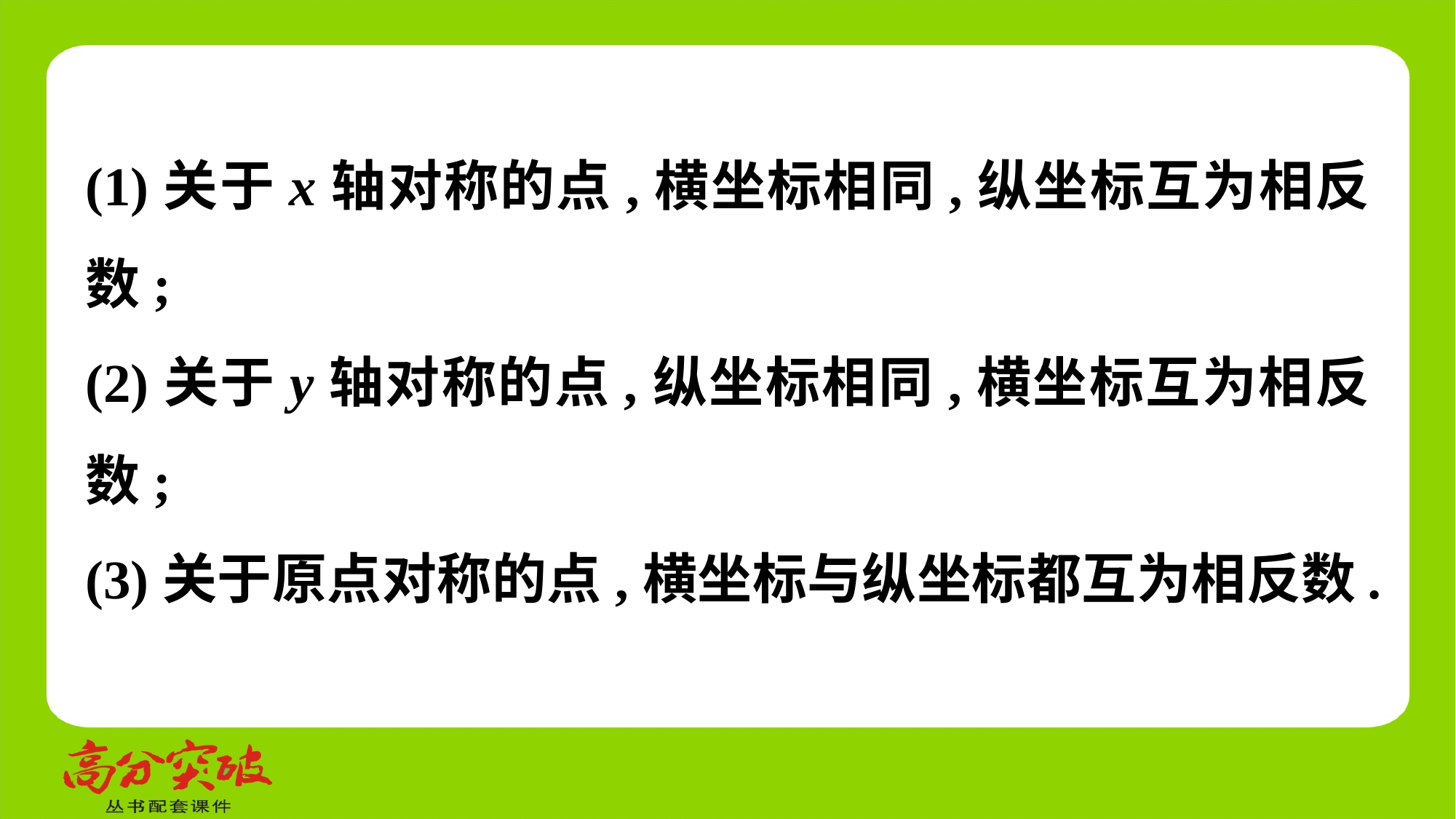

(1)关于x轴对称的点,横坐标相同,纵坐标互为相反数;
(2)关于y轴对称的点,纵坐标相同,横坐标互为相反数;
(3)关于原点对称的点,横坐标与纵坐标都互为相反数.